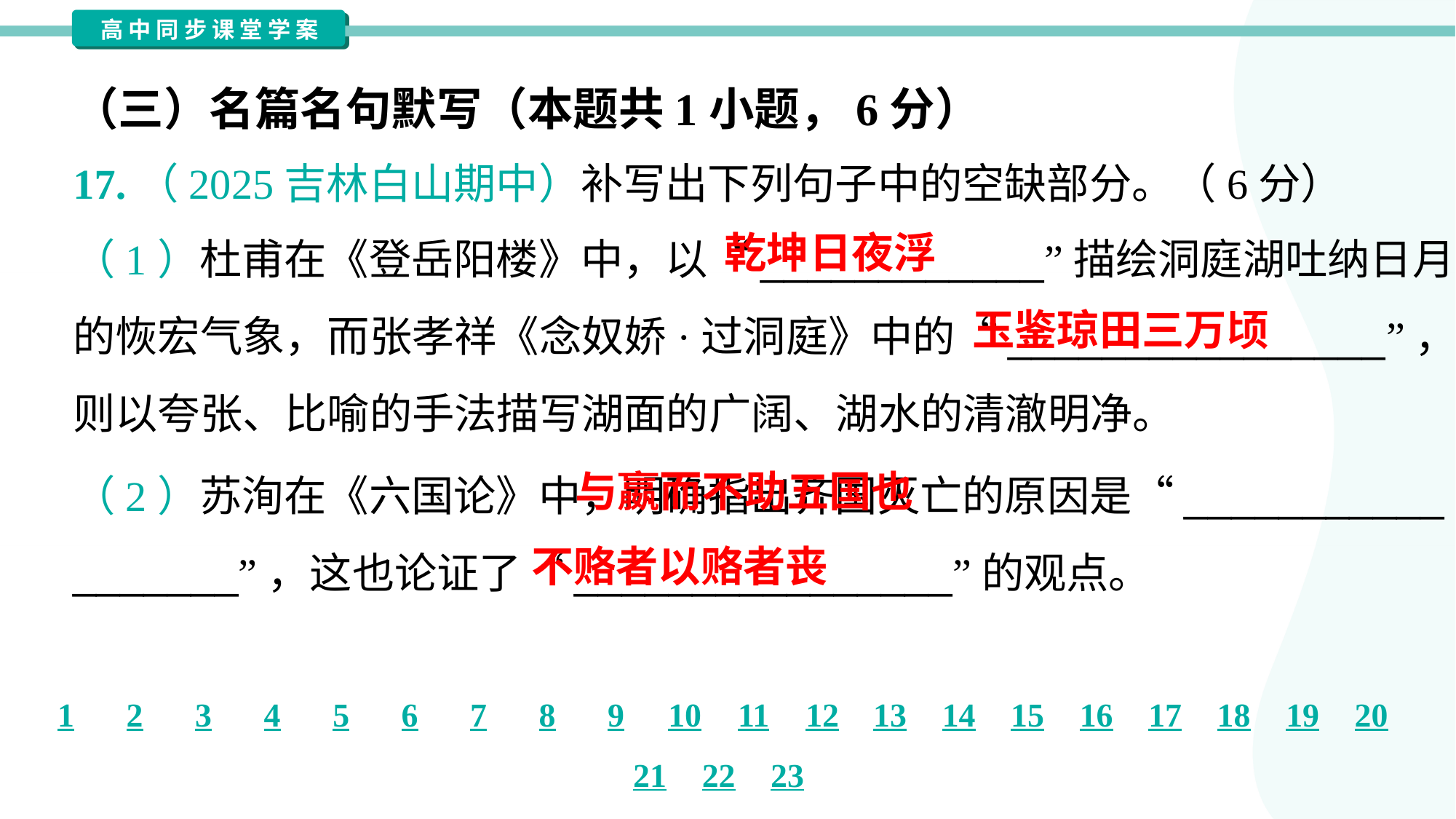

（三）名篇名句默写（本题共1小题，6分）
17.（2025吉林白山期中）补写出下列句子中的空缺部分。（6分）
乾坤日夜浮
（1）杜甫在《登岳阳楼》中，以“____________”描绘洞庭湖吐纳日月
的恢宏气象，而张孝祥《念奴娇·过洞庭》中的“________________”，
则以夸张、比喻的手法描写湖面的广阔、湖水的清澈明净。
玉鉴琼田三万顷
                                                   与嬴而不助五国也
（2）苏洵在《六国论》中，明确指出齐国灭亡的原因是“___________
_______”，这也论证了“________________”的观点。
不赂者以赂者丧